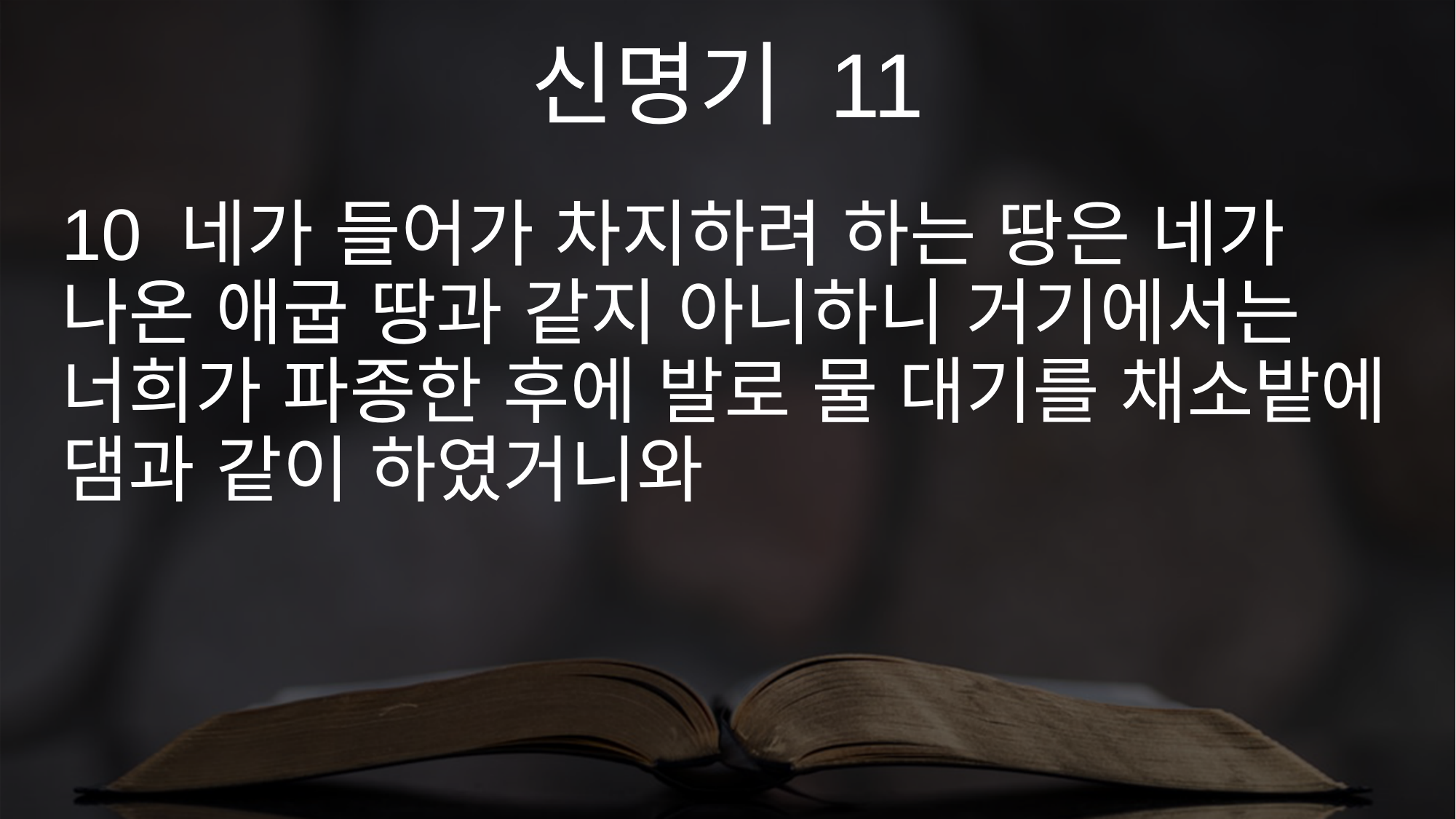

신명기 11
10 네가 들어가 차지하려 하는 땅은 네가 나온 애굽 땅과 같지 아니하니 거기에서는 너희가 파종한 후에 발로 물 대기를 채소밭에 댐과 같이 하였거니와